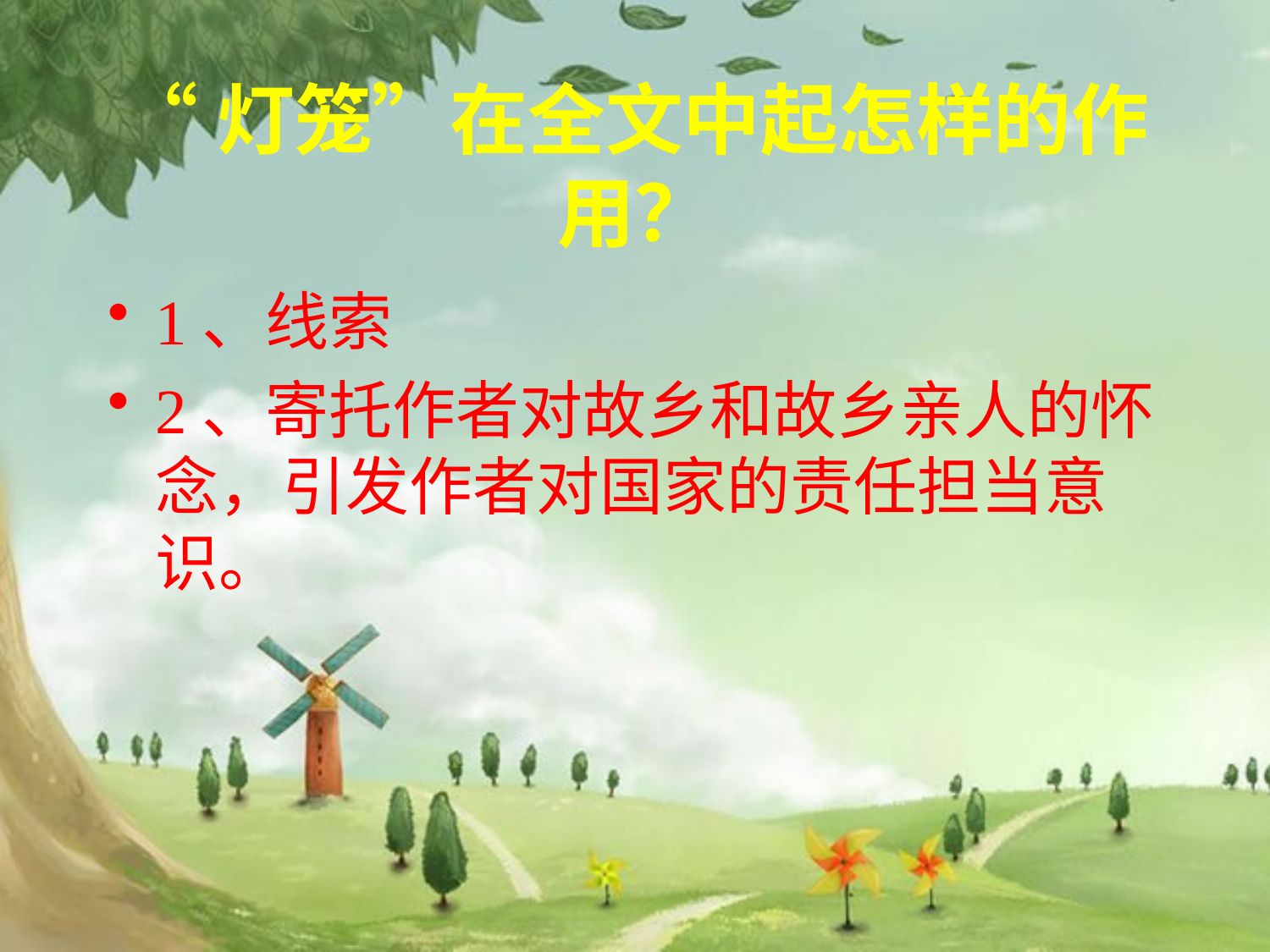

# “灯笼”在全文中起怎样的作用？
1、线索
2、寄托作者对故乡和故乡亲人的怀念，引发作者对国家的责任担当意识。